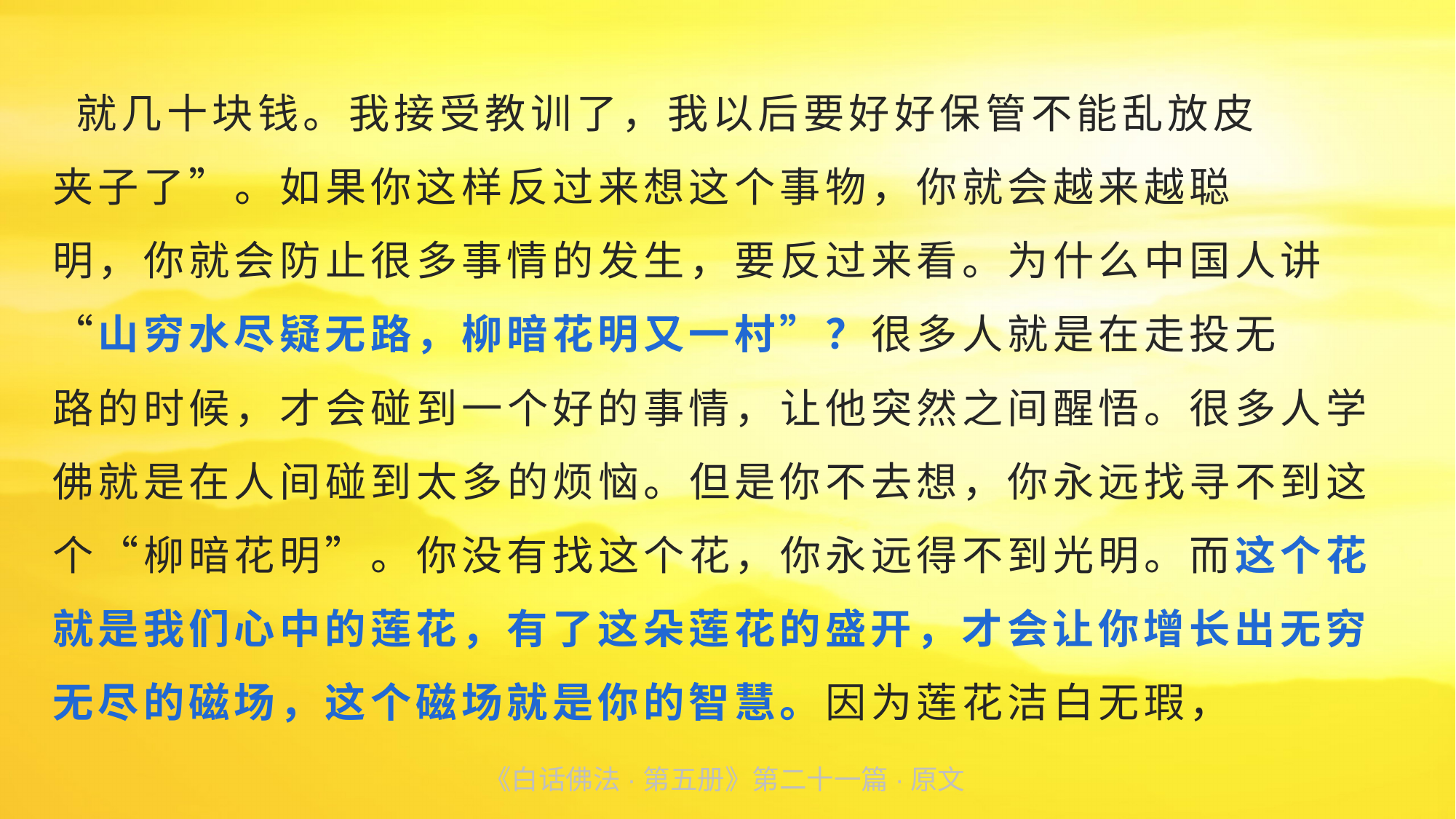

就几十块钱。我接受教训了，我以后要好好保管不能乱放皮
夹子了”。如果你这样反过来想这个事物，你就会越来越聪
明，你就会防止很多事情的发生，要反过来看。为什么中国人讲“山穷水尽疑无路，柳暗花明又一村”？很多人就是在走投无
路的时候，才会碰到一个好的事情，让他突然之间醒悟。很多人学佛就是在人间碰到太多的烦恼。但是你不去想，你永远找寻不到这个“柳暗花明”。你没有找这个花，你永远得不到光明。而这个花就是我们心中的莲花，有了这朵莲花的盛开，才会让你增长出无穷无尽的磁场，这个磁场就是你的智慧。因为莲花洁白无瑕，
《白话佛法·第五册》第二十一篇·原文